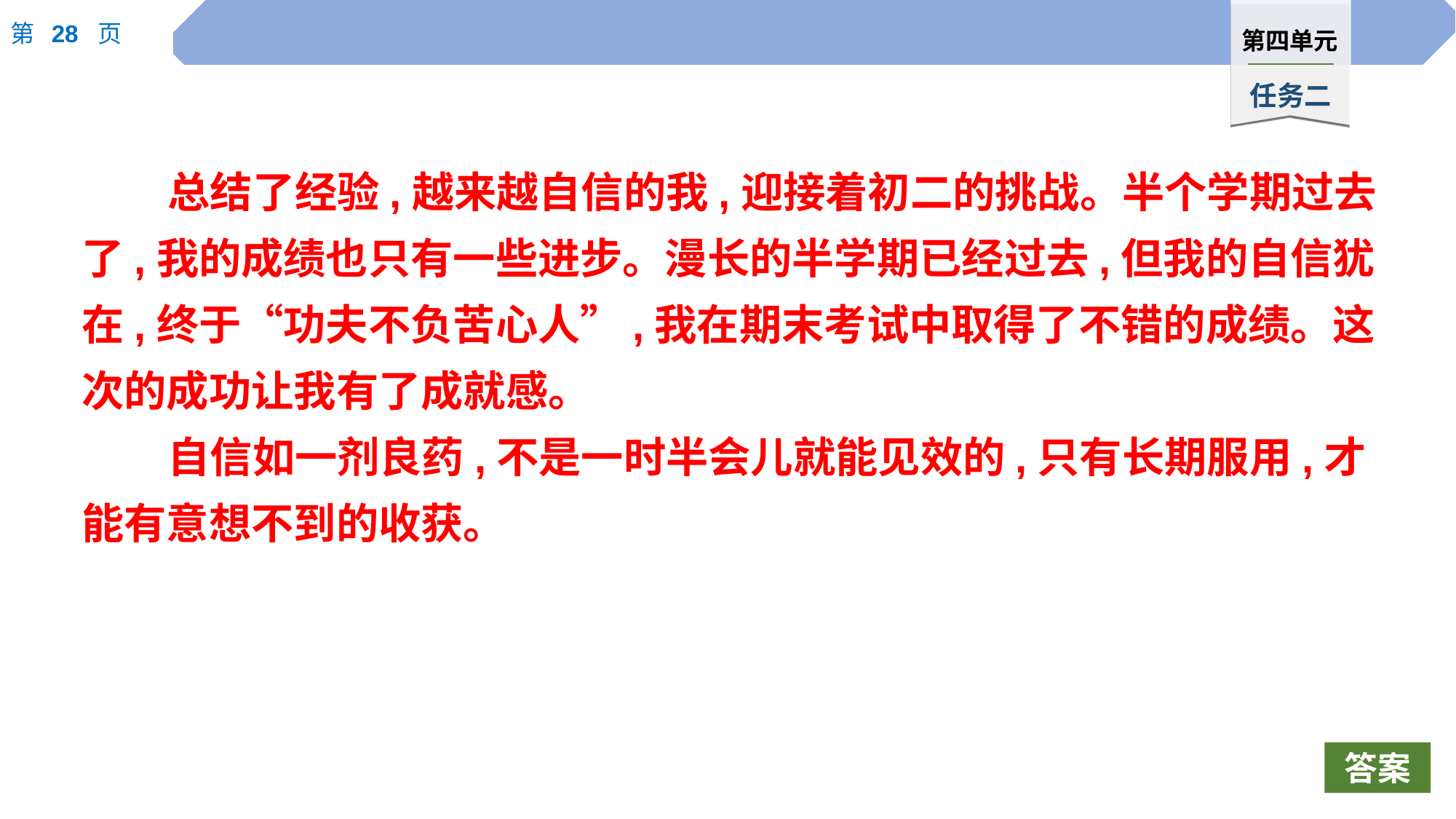

总结了经验,越来越自信的我,迎接着初二的挑战。半个学期过去了,我的成绩也只有一些进步。漫长的半学期已经过去,但我的自信犹在,终于“功夫不负苦心人”,我在期末考试中取得了不错的成绩。这次的成功让我有了成就感。
自信如一剂良药,不是一时半会儿就能见效的,只有长期服用,才能有意想不到的收获。
答案